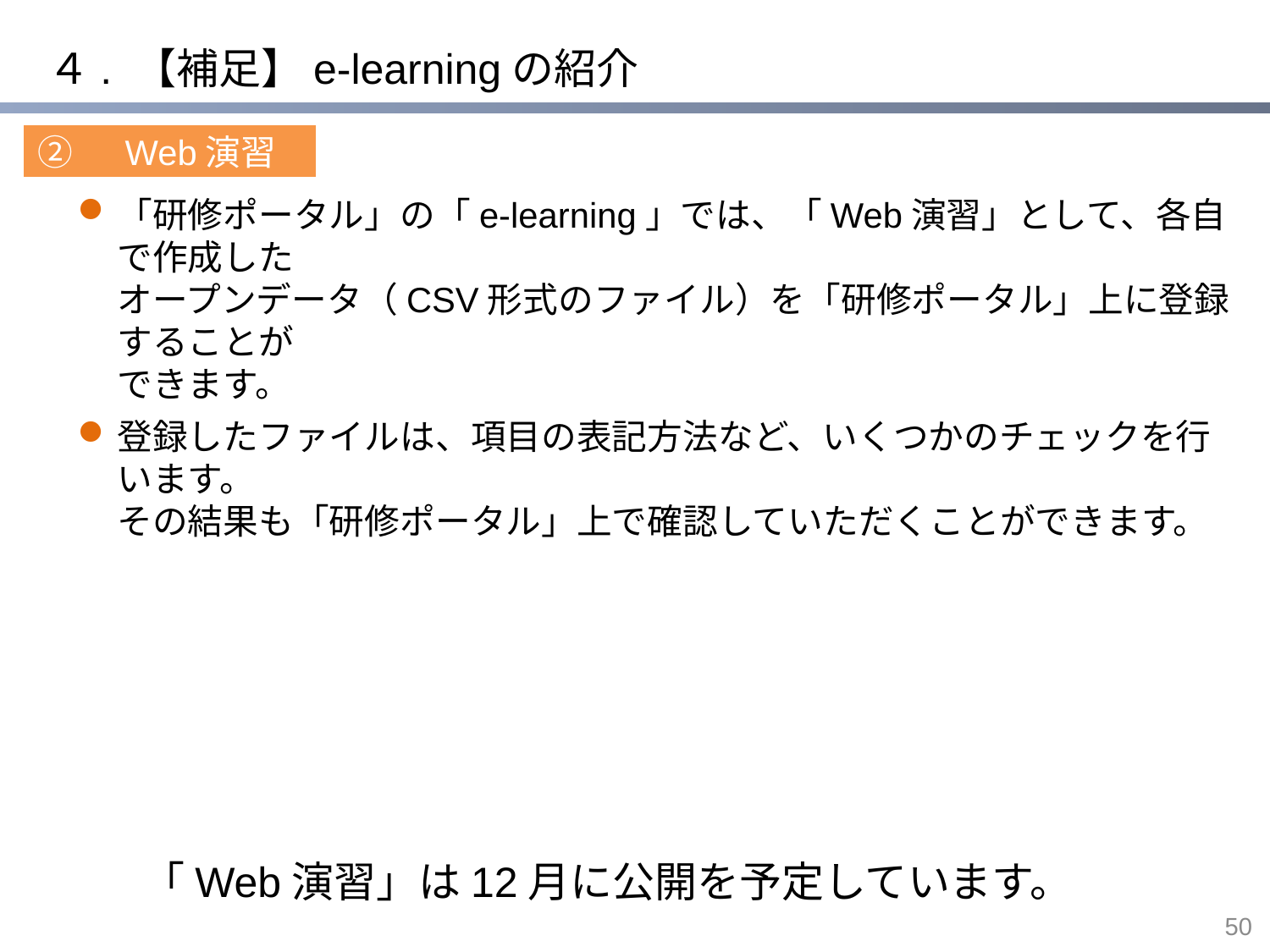

# ４. 【補足】e-learningの紹介
②　Web演習
「研修ポータル」の「e-learning」では、「Web演習」として、各自で作成した
オープンデータ（CSV形式のファイル）を「研修ポータル」上に登録することが
できます。
登録したファイルは、項目の表記方法など、いくつかのチェックを行います。
その結果も「研修ポータル」上で確認していただくことができます。
「Web演習」は12月に公開を予定しています。
50